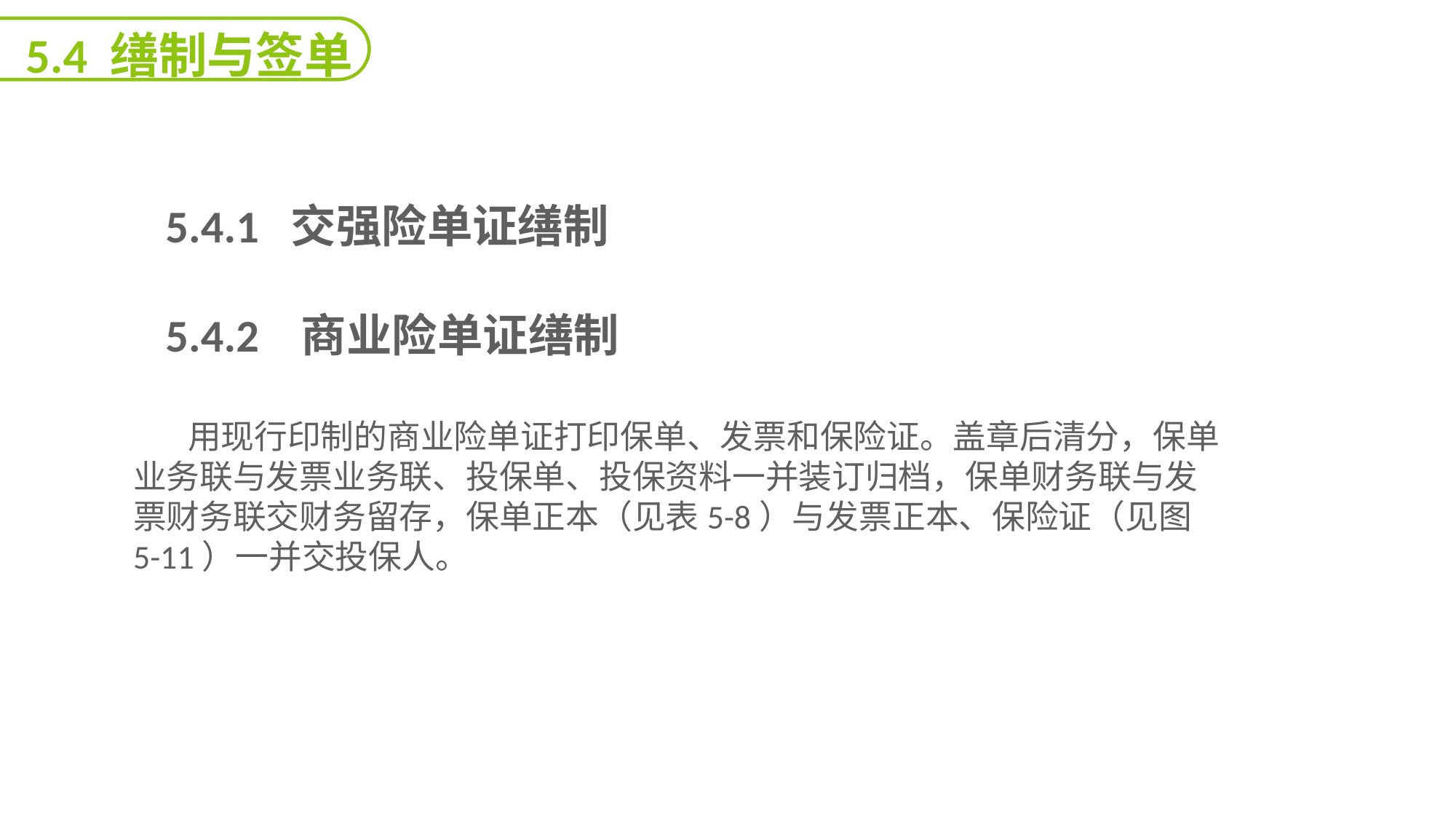

5.4 缮制与签单
5.4.1  交强险单证缮制

5.4.2   商业险单证缮制

用现行印制的商业险单证打印保单、发票和保险证。盖章后清分，保单业务联与发票业务联、投保单、投保资料一并装订归档，保单财务联与发票财务联交财务留存，保单正本（见表5-8）与发票正本、保险证（见图5-11）一并交投保人。

能力
目标
延迟符